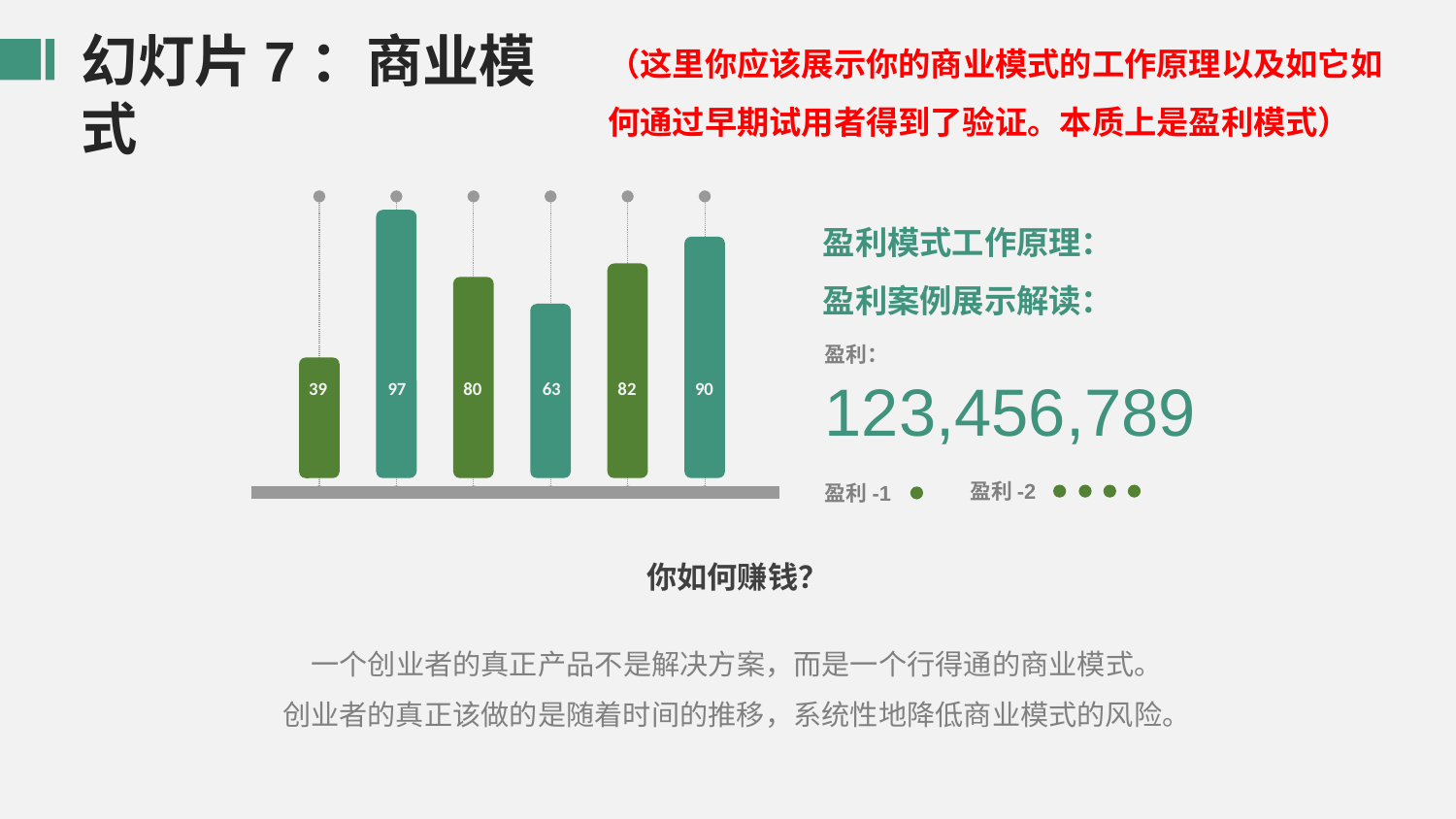

（这里你应该展示你的商业模式的工作原理以及如它如何通过早期试用者得到了验证。本质上是盈利模式）
幻灯片7：商业模式

盈利模式工作原理：
盈利案例展示解读：

盈利：
123,456,789
39
97
80
63
82
90
盈利-2
盈利-1

你如何赚钱？
一个创业者的真正产品不是解决方案，而是一个行得通的商业模式。
创业者的真正该做的是随着时间的推移，系统性地降低商业模式的风险。